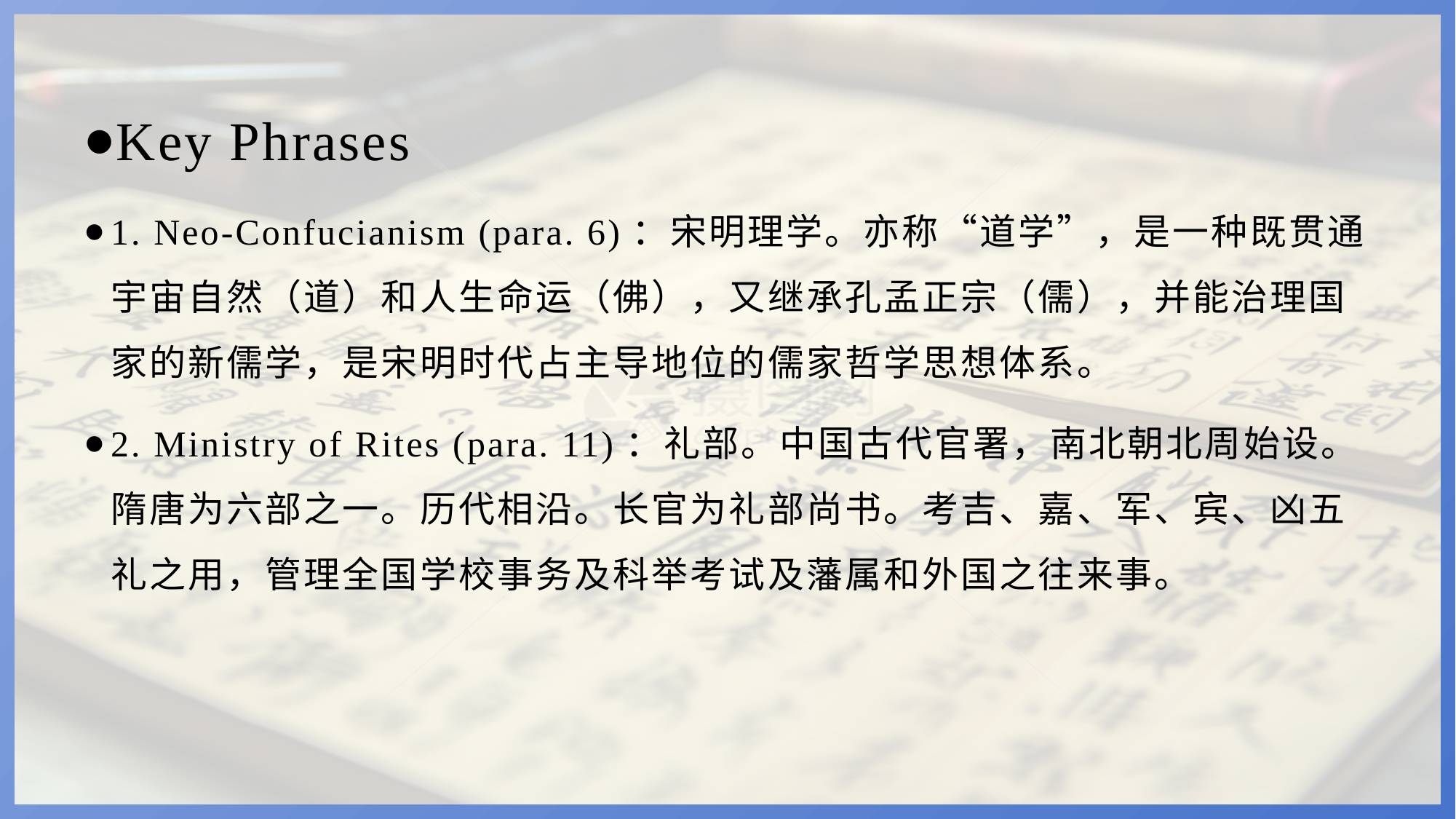

Key Phrases
1. Neo-Confucianism (para. 6)：宋明理学。亦称“道学”，是一种既贯通宇宙自然（道）和人生命运（佛），又继承孔孟正宗（儒），并能治理国家的新儒学，是宋明时代占主导地位的儒家哲学思想体系。
2. Ministry of Rites (para. 11)：礼部。中国古代官署，南北朝北周始设。隋唐为六部之一。历代相沿。长官为礼部尚书。考吉、嘉、军、宾、凶五礼之用，管理全国学校事务及科举考试及藩属和外国之往来事。